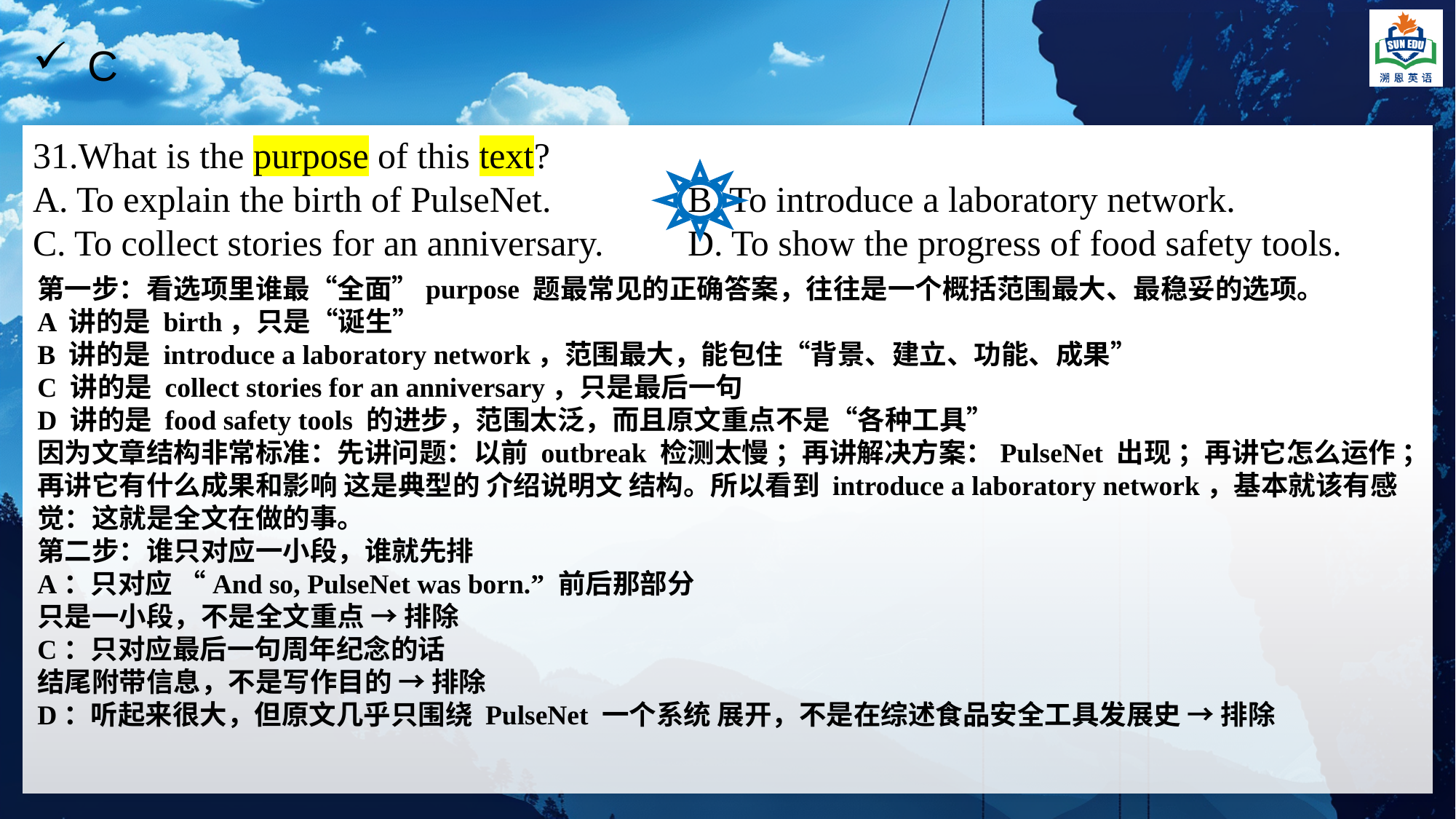

C
31.What is the purpose of this text?
A. To explain the birth of PulseNet.		B. To introduce a laboratory network.
C. To collect stories for an anniversary.	D. To show the progress of food safety tools.

第一步：看选项里谁最“全面”purpose 题最常见的正确答案，往往是一个概括范围最大、最稳妥的选项。
A 讲的是 birth，只是“诞生”
B 讲的是 introduce a laboratory network，范围最大，能包住“背景、建立、功能、成果”
C 讲的是 collect stories for an anniversary，只是最后一句
D 讲的是 food safety tools 的进步，范围太泛，而且原文重点不是“各种工具”
因为文章结构非常标准：先讲问题：以前 outbreak 检测太慢 ；再讲解决方案：PulseNet 出现 ；再讲它怎么运作 ；再讲它有什么成果和影响 这是典型的 介绍说明文 结构。所以看到 introduce a laboratory network，基本就该有感觉：这就是全文在做的事。
第二步：谁只对应一小段，谁就先排
A：只对应 “And so, PulseNet was born.” 前后那部分
只是一小段，不是全文重点 → 排除
C：只对应最后一句周年纪念的话
结尾附带信息，不是写作目的 → 排除
D：听起来很大，但原文几乎只围绕 PulseNet 一个系统 展开，不是在综述食品安全工具发展史 → 排除